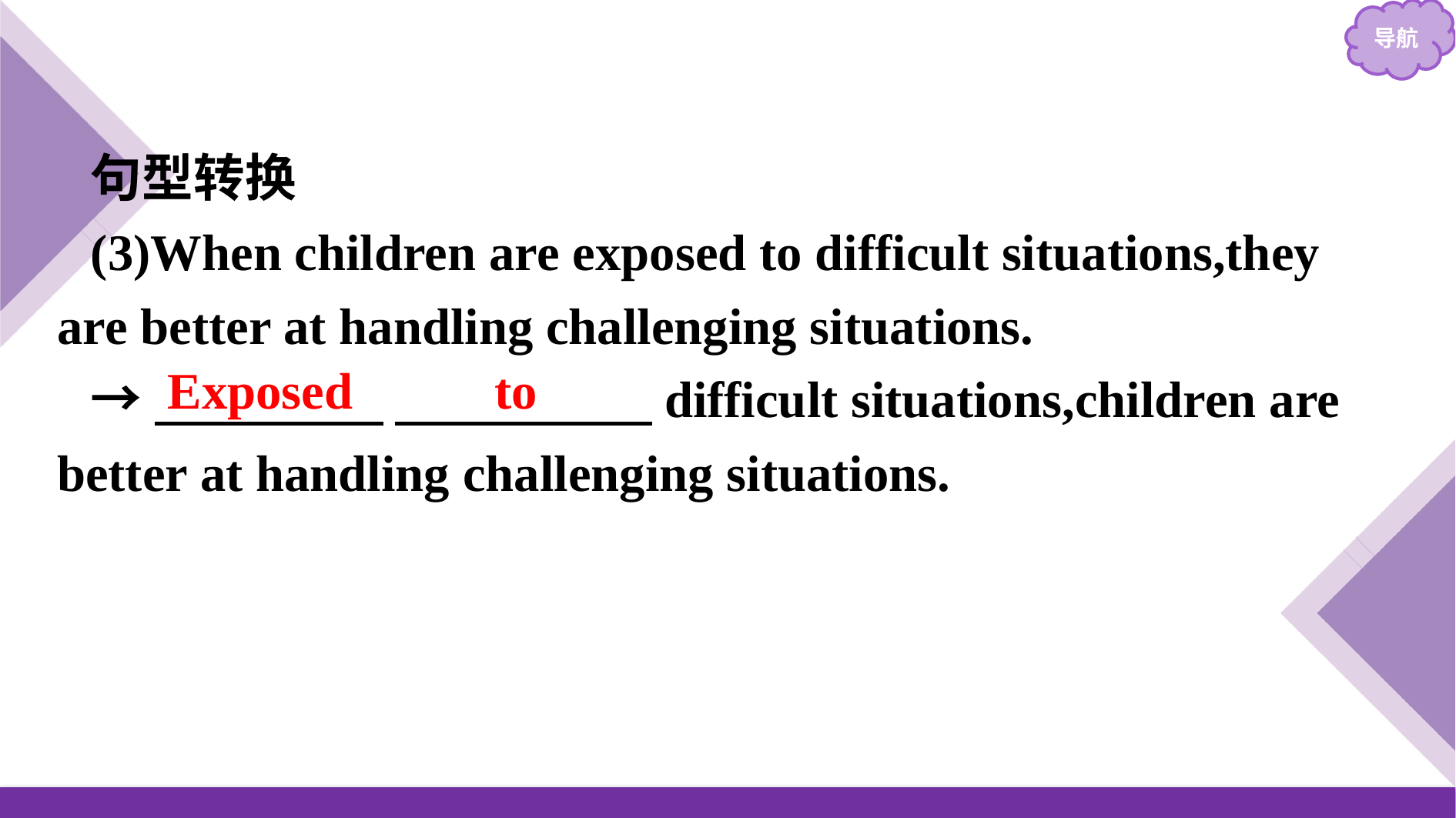

句型转换
(3)When children are exposed to difficult situations,they are better at handling challenging situations.
→　　  　　 　　　　　difficult situations,children are better at handling challenging situations.
Exposed           to